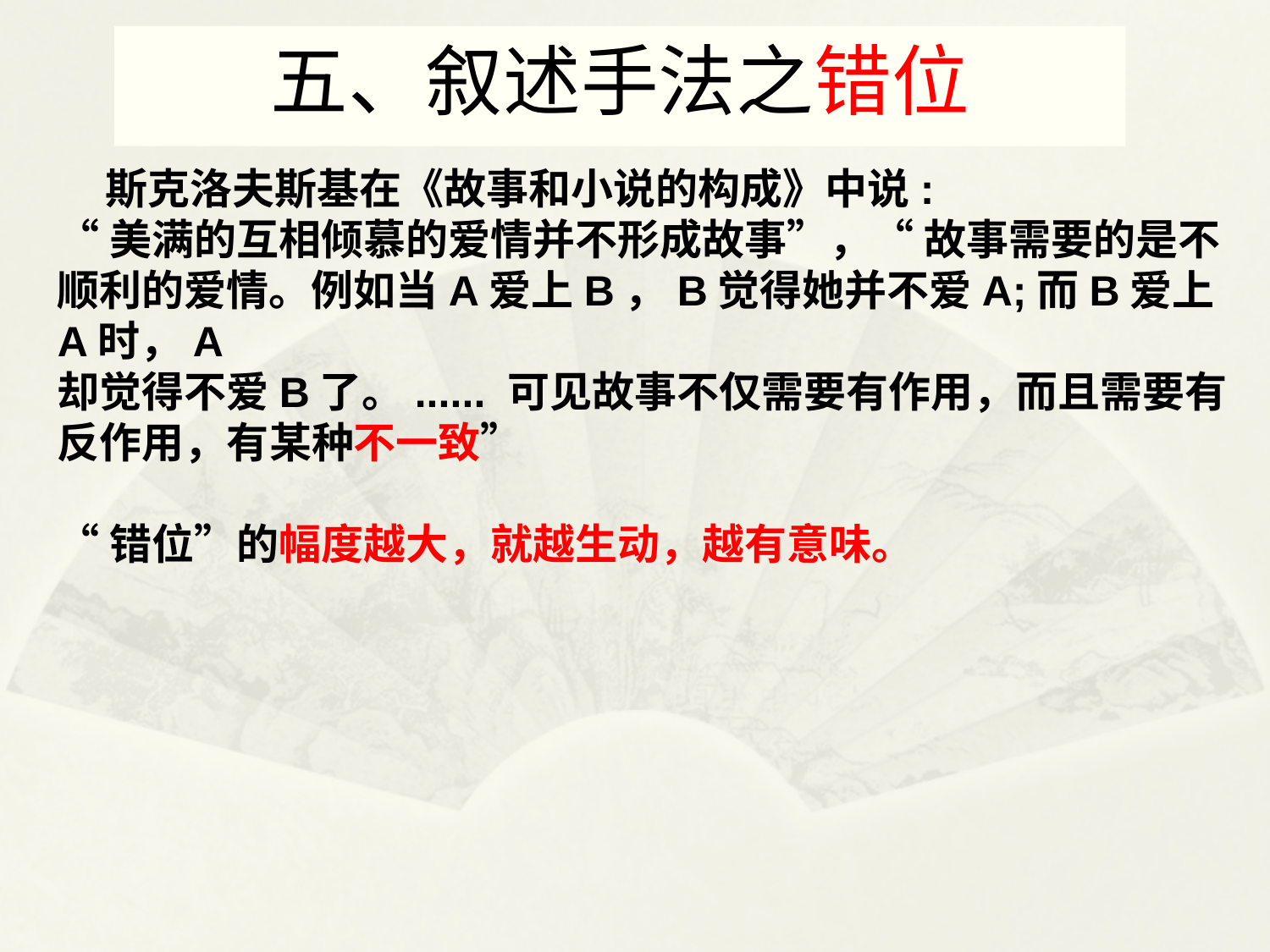

五、叙述手法之错位
    斯克洛夫斯基在《故事和小说的构成》中说:
“美满的互相倾慕的爱情并不形成故事”，“ 故事需要的是不顺利的爱情。例如当A爱上B，B觉得她并不爱A;而B爱上A时，A
却觉得不爱B了。...... 可见故事不仅需要有作用，而且需要有反作用，有某种不一致”

“错位”的幅度越大，就越生动，越有意味。